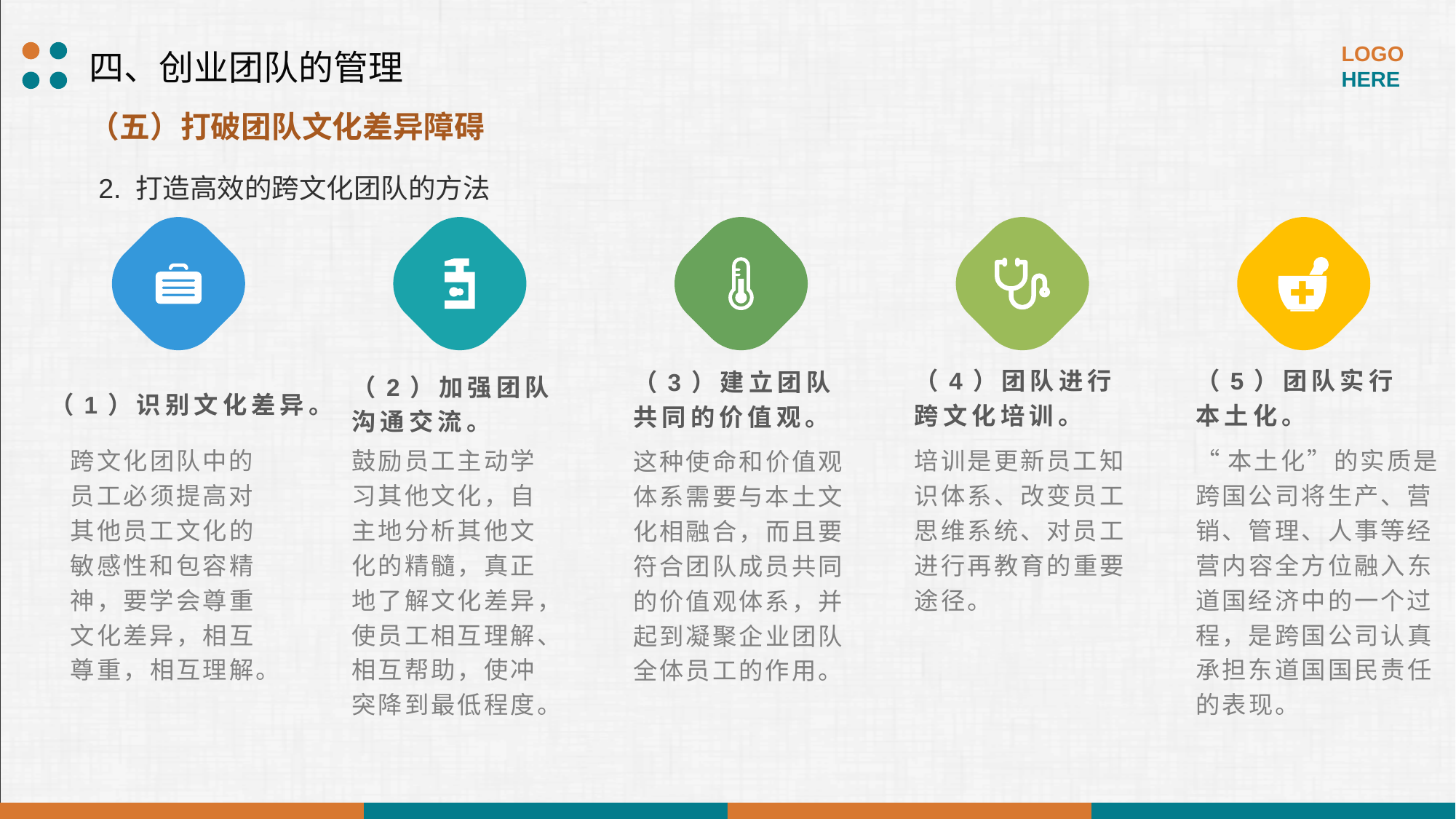

四、创业团队的管理
（五）打破团队文化差异障碍
2. 打造高效的跨文化团队的方法

（4）团队进行跨文化培训。
（5）团队实行本土化。
（1）识别文化差异。
（2）加强团队沟通交流。
（3）建立团队共同的价值观。
跨文化团队中的员工必须提高对其他员工文化的敏感性和包容精神，要学会尊重文化差异，相互尊重，相互理解。
鼓励员工主动学习其他文化，自主地分析其他文化的精髓，真正地了解文化差异，使员工相互理解、相互帮助，使冲突降到最低程度。
培训是更新员工知识体系、改变员工思维系统、对员工进行再教育的重要途径。
“本土化”的实质是跨国公司将生产、营销、管理、人事等经营内容全方位融入东道国经济中的一个过程，是跨国公司认真承担东道国国民责任的表现。
这种使命和价值观体系需要与本土文化相融合，而且要符合团队成员共同的价值观体系，并起到凝聚企业团队全体员工的作用。